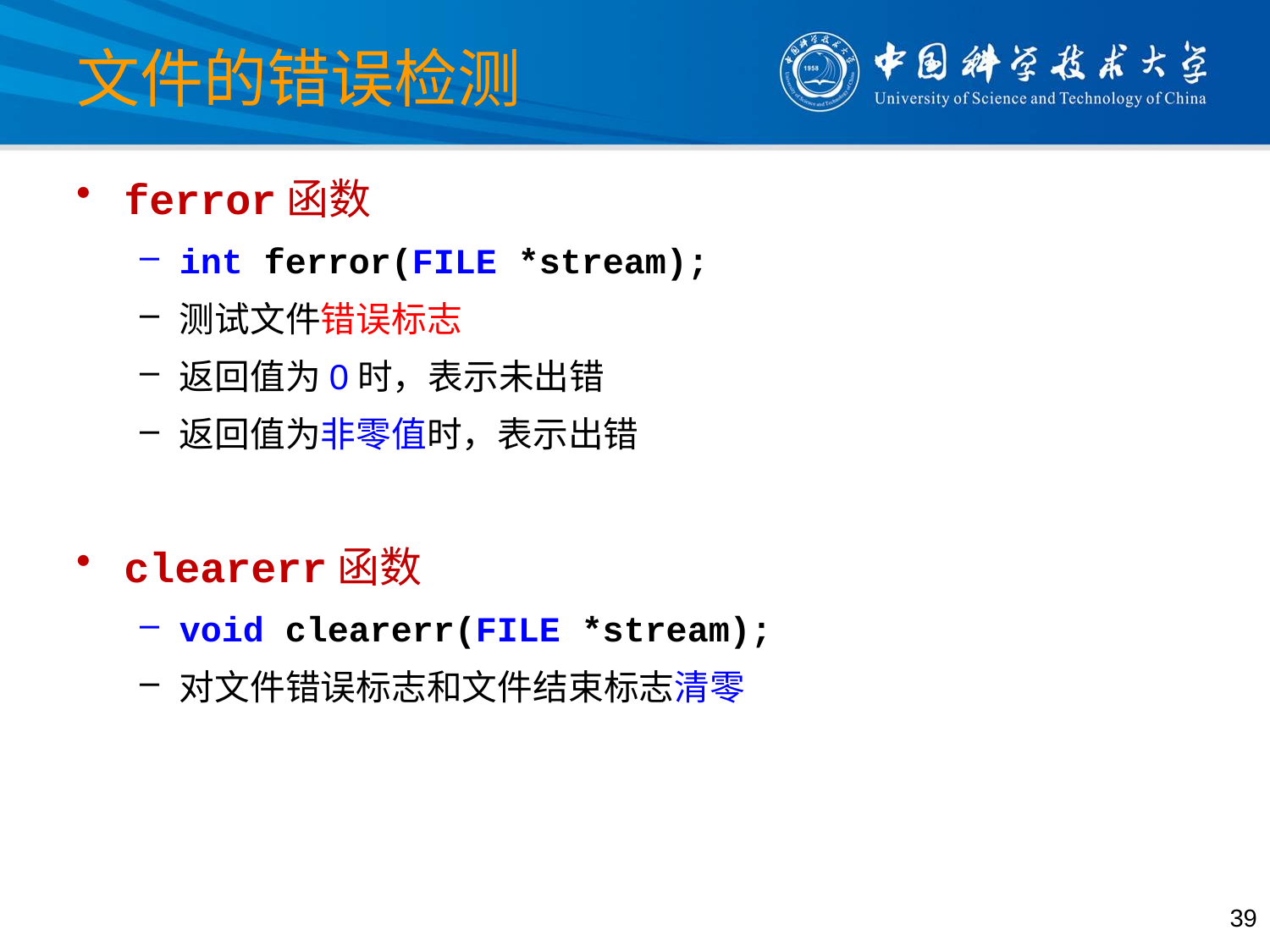

# 文件的错误检测
ferror函数
int ferror(FILE *stream);
测试文件错误标志
返回值为0时，表示未出错
返回值为非零值时，表示出错

clearerr函数
void clearerr(FILE *stream);
对文件错误标志和文件结束标志清零
39